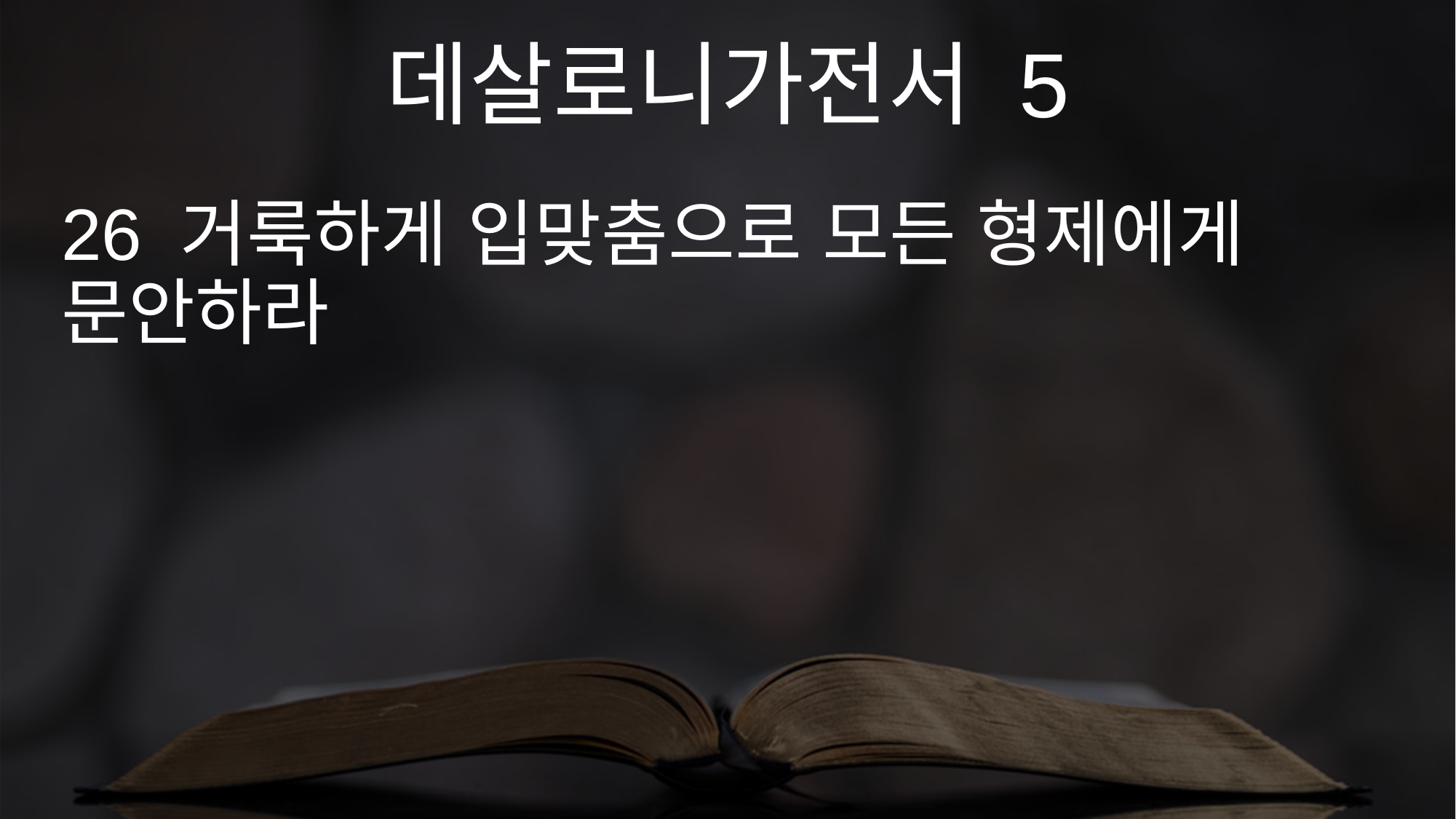

데살로니가전서 5
26 거룩하게 입맞춤으로 모든 형제에게 문안하라